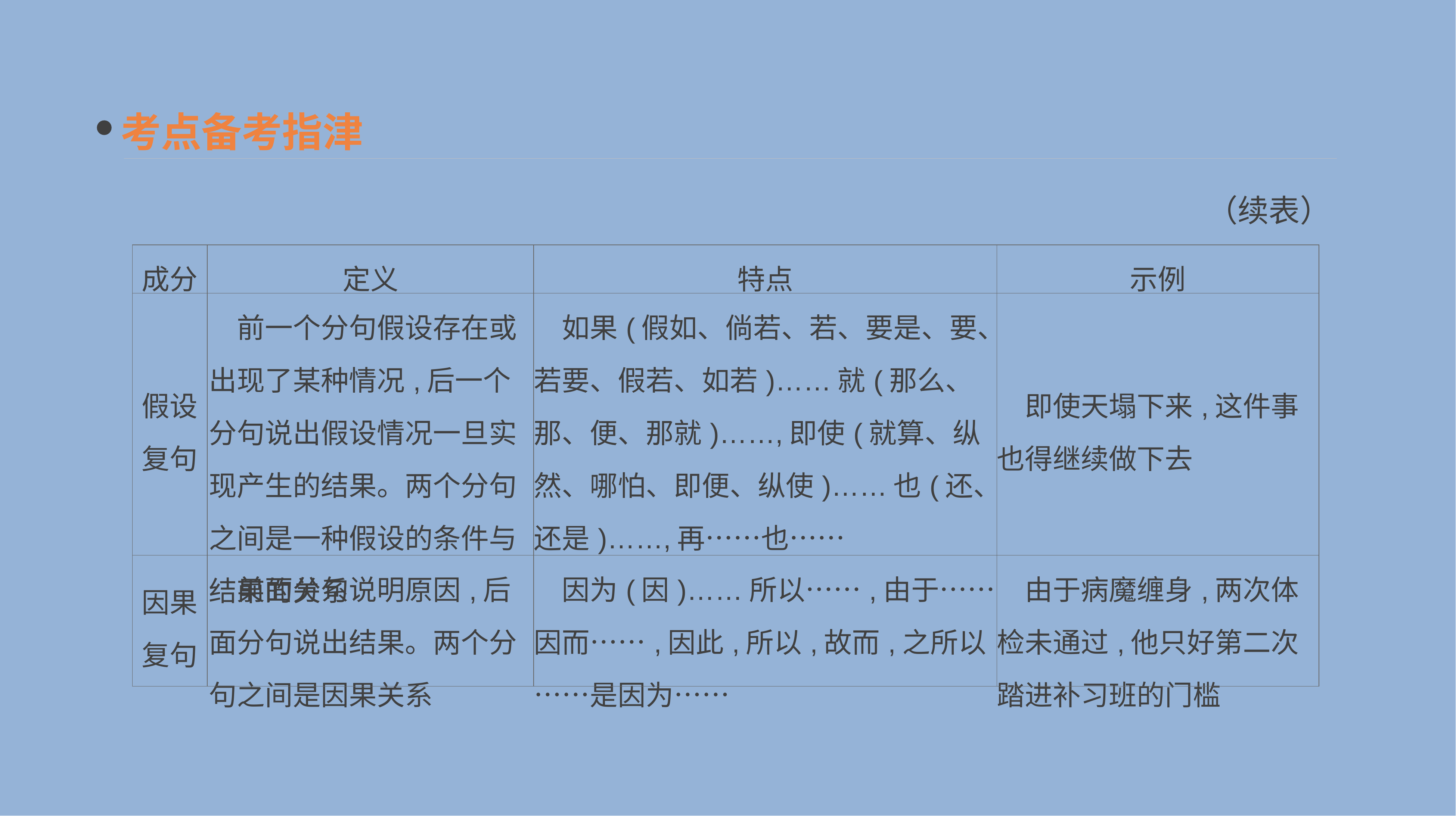

考点备考指津

（续表）
| 成分 | 定义 | 特点 | 示例 |
| --- | --- | --- | --- |
| 假设复句 | 前一个分句假设存在或出现了某种情况,后一个分句说出假设情况一旦实现产生的结果。两个分句之间是一种假设的条件与结果的关系 | 如果(假如、倘若、若、要是、要、若要、假若、如若)……就(那么、那、便、那就)……,即使(就算、纵然、哪怕、即便、纵使)……也(还、还是)……,再……也…… | 即使天塌下来,这件事也得继续做下去 |
| 因果复句 | 前面分句说明原因,后面分句说出结果。两个分句之间是因果关系 | 因为(因)……所以……,由于……因而……,因此,所以,故而,之所以……是因为…… | 由于病魔缠身,两次体检未通过,他只好第二次踏进补习班的门槛 |